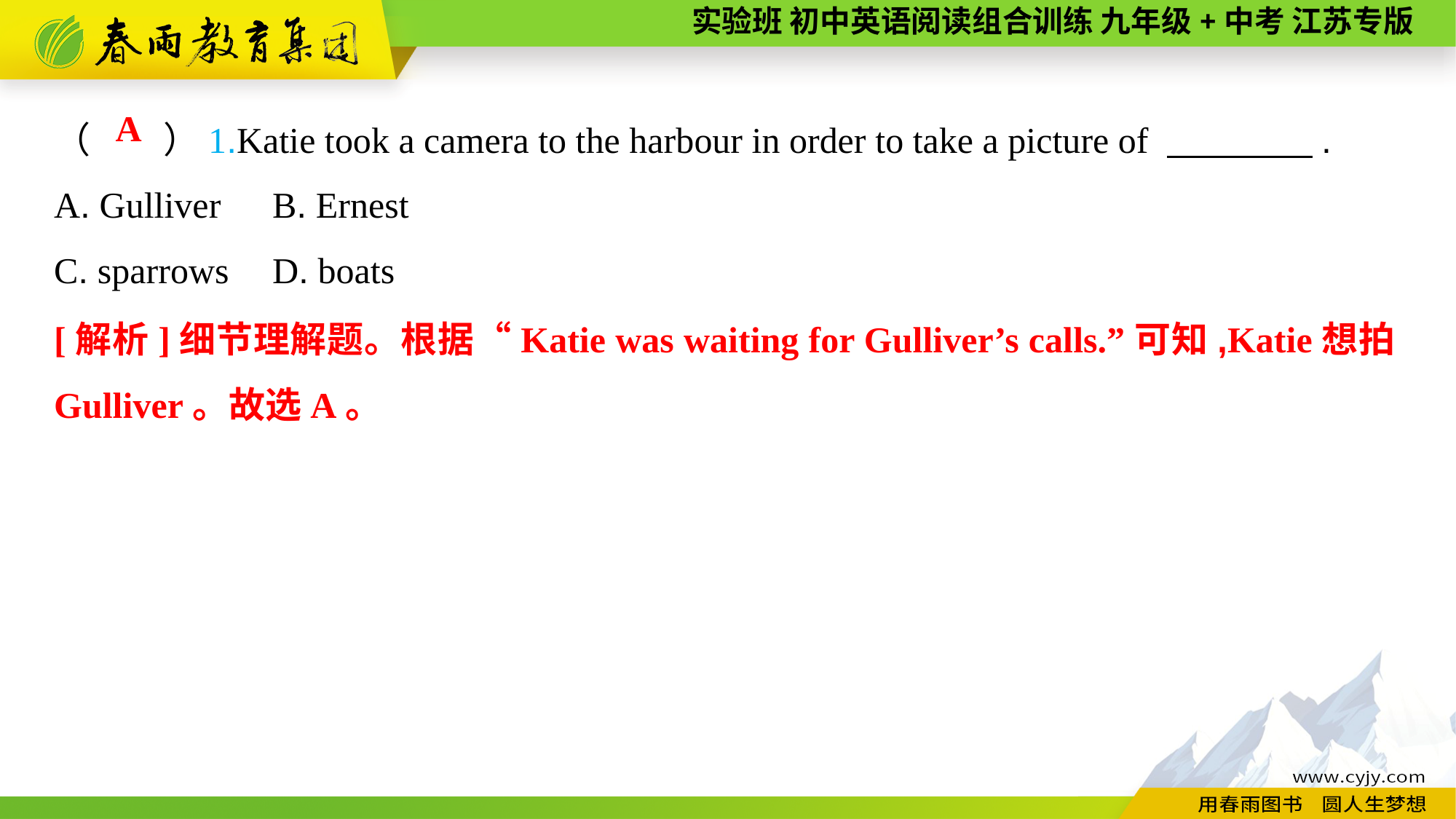

（　　）1.Katie took a camera to the harbour in order to take a picture of 　　　　.
A. Gulliver	B. Ernest
C. sparrows	D. boats
A
[解析]细节理解题。根据“Katie was waiting for Gulliver’s calls.”可知,Katie想拍Gulliver。故选A。